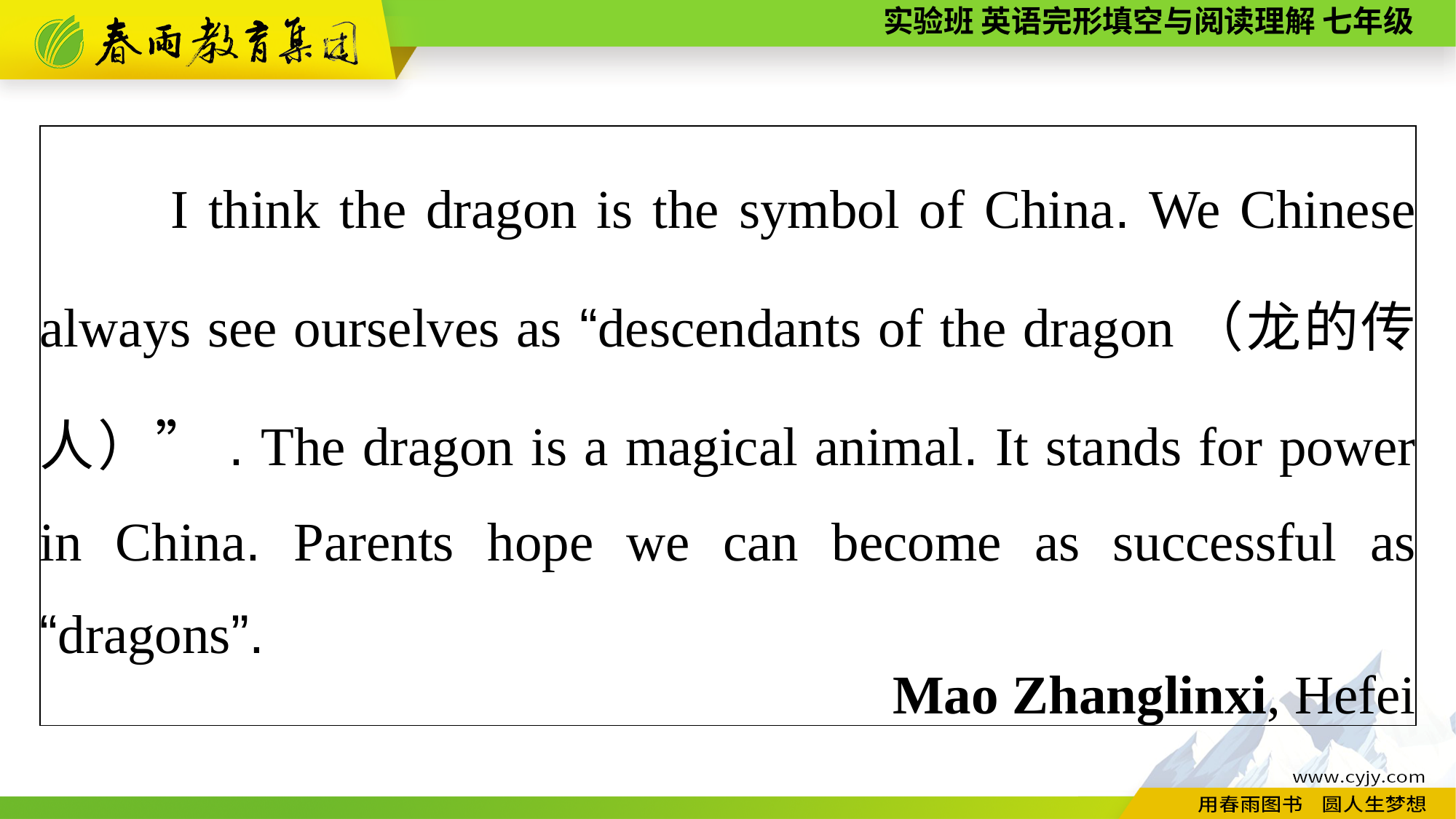

| I think the dragon is the symbol of China. We Chinese always see ourselves as “descendants of the dragon（龙的传人）”. The dragon is a magical animal. It stands for power in China. Parents hope we can become as successful as “dragons”. Mao Zhanglinxi, Hefei |
| --- |